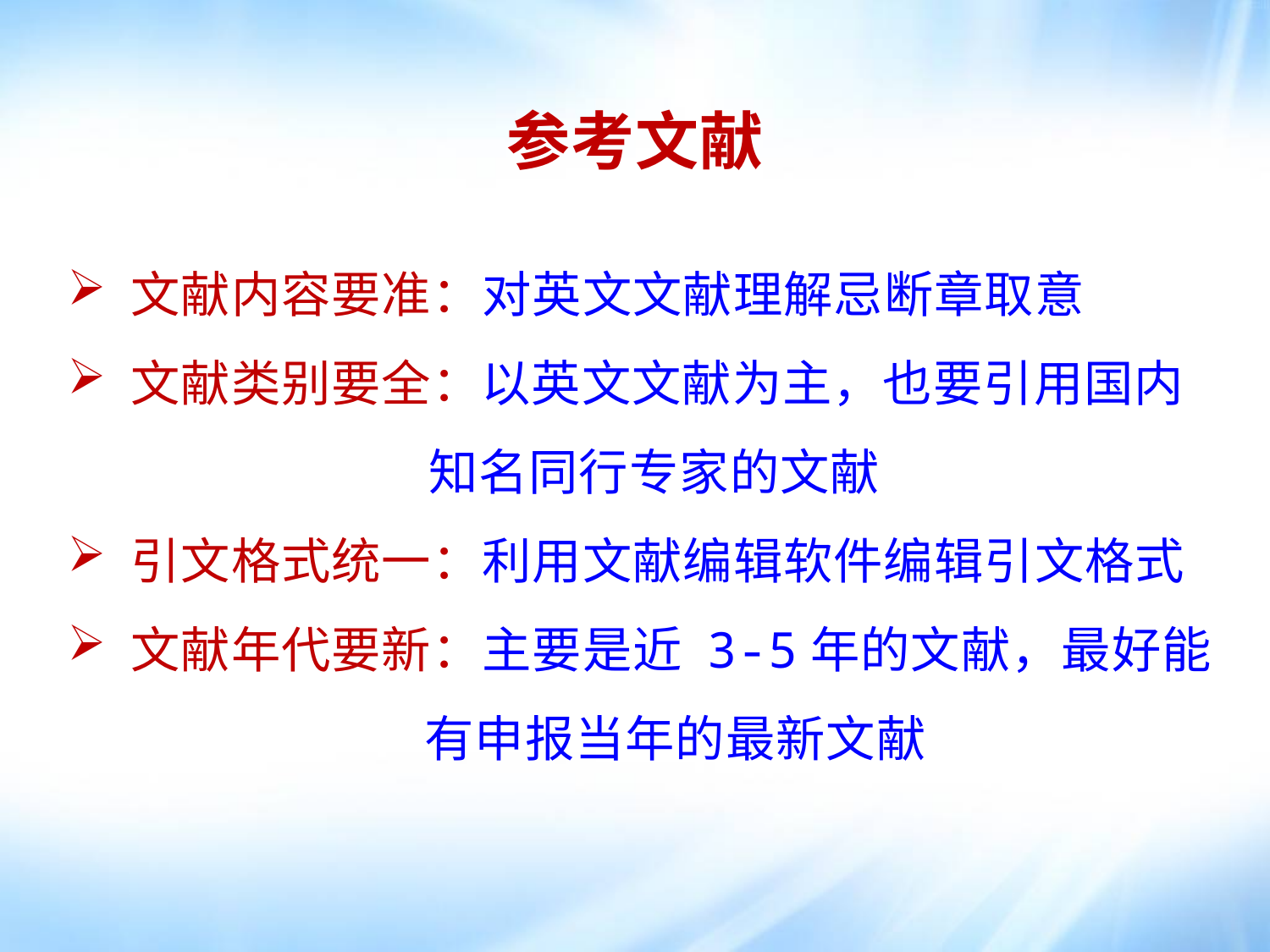

参考文献

文献内容要准：对英文文献理解忌断章取意
文献类别要全：以英文文献为主，也要引用国内
                         知名同行专家的文献
引文格式统一：利用文献编辑软件编辑引文格式
文献年代要新：主要是近 3-5年的文献，最好能
                             有申报当年的最新文献